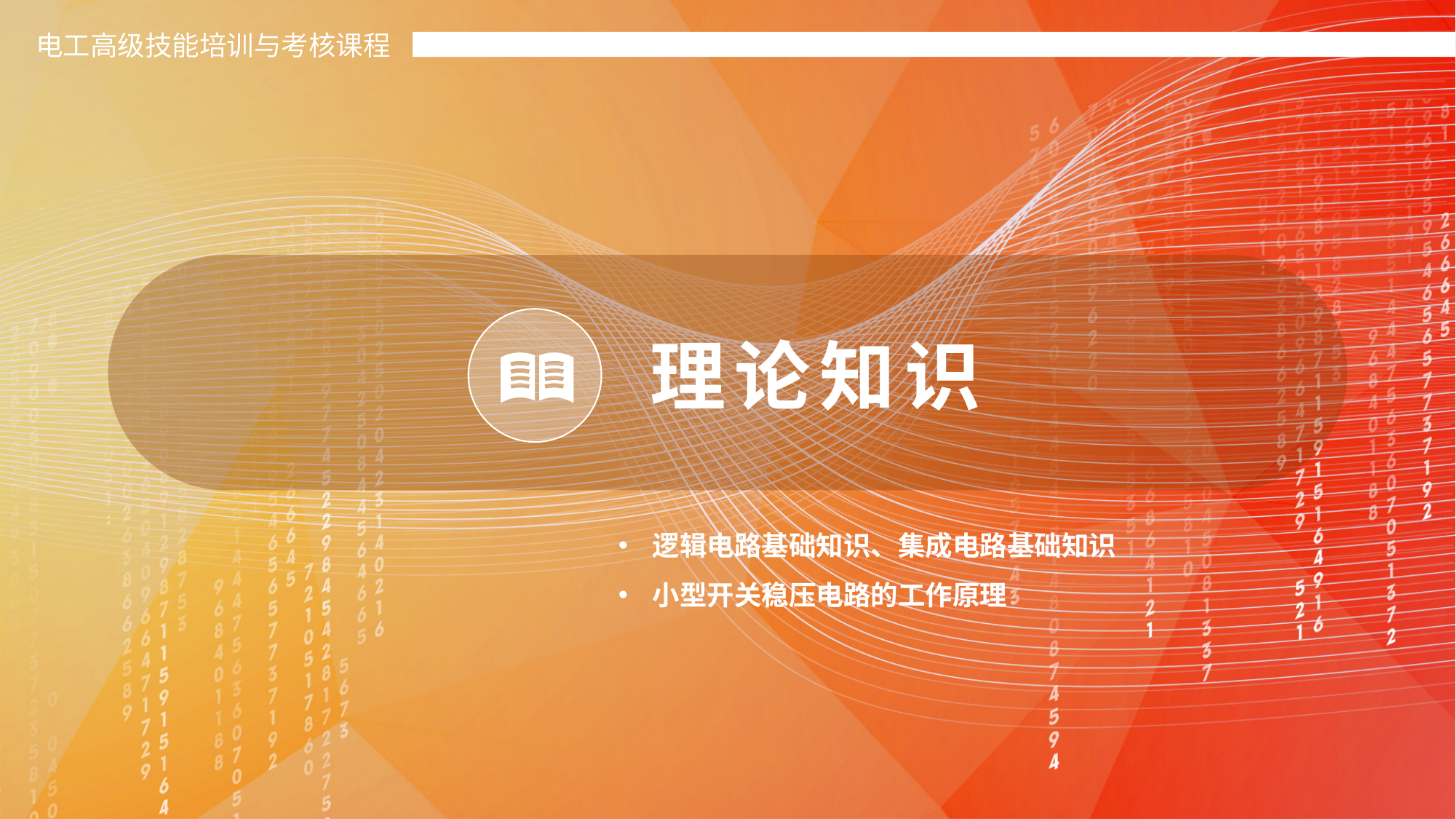

电工高级技能培训与考核课程

理论知识
逻辑电路基础知识、集成电路基础知识
小型开关稳压电路的工作原理